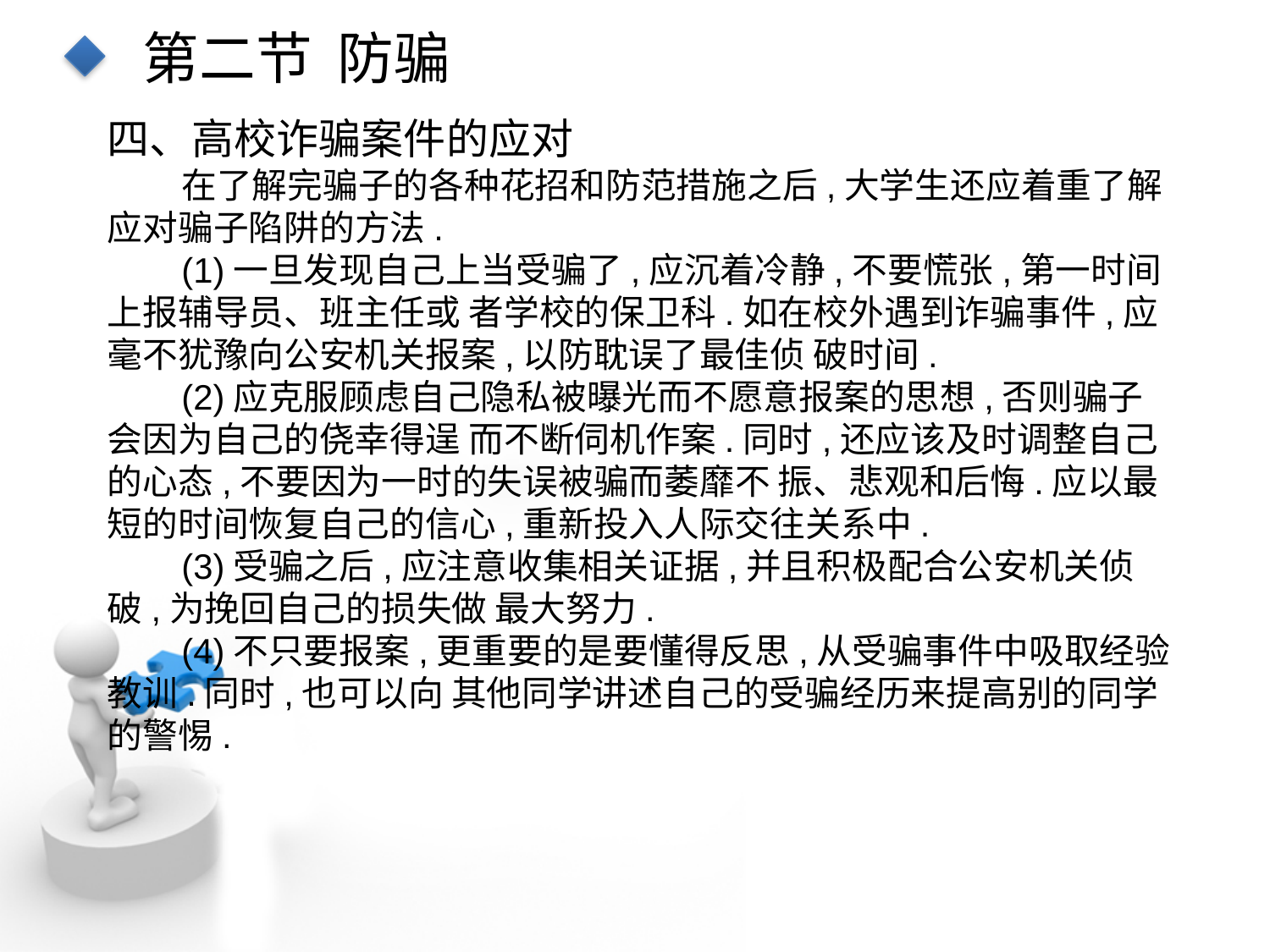

第二节  防骗

四、高校诈骗案件的应对
在了解完骗子的各种花招和防范措施之后,大学生还应着重了解应对骗子陷阱的方法.
(1)一旦发现自己上当受骗了,应沉着冷静,不要慌张,第一时间上报辅导员、班主任或 者学校的保卫科.如在校外遇到诈骗事件,应毫不犹豫向公安机关报案,以防耽误了最佳侦 破时间.
(2)应克服顾虑自己隐私被曝光而不愿意报案的思想,否则骗子会因为自己的侥幸得逞 而不断伺机作案.同时,还应该及时调整自己的心态,不要因为一时的失误被骗而萎靡不 振、悲观和后悔.应以最短的时间恢复自己的信心,重新投入人际交往关系中.
(3)受骗之后,应注意收集相关证据,并且积极配合公安机关侦破,为挽回自己的损失做 最大努力.
(4)不只要报案,更重要的是要懂得反思,从受骗事件中吸取经验教训.同时,也可以向 其他同学讲述自己的受骗经历来提高别的同学的警惕.
点击添加文本
点击添加文本
点击添加文本
点击添加文本